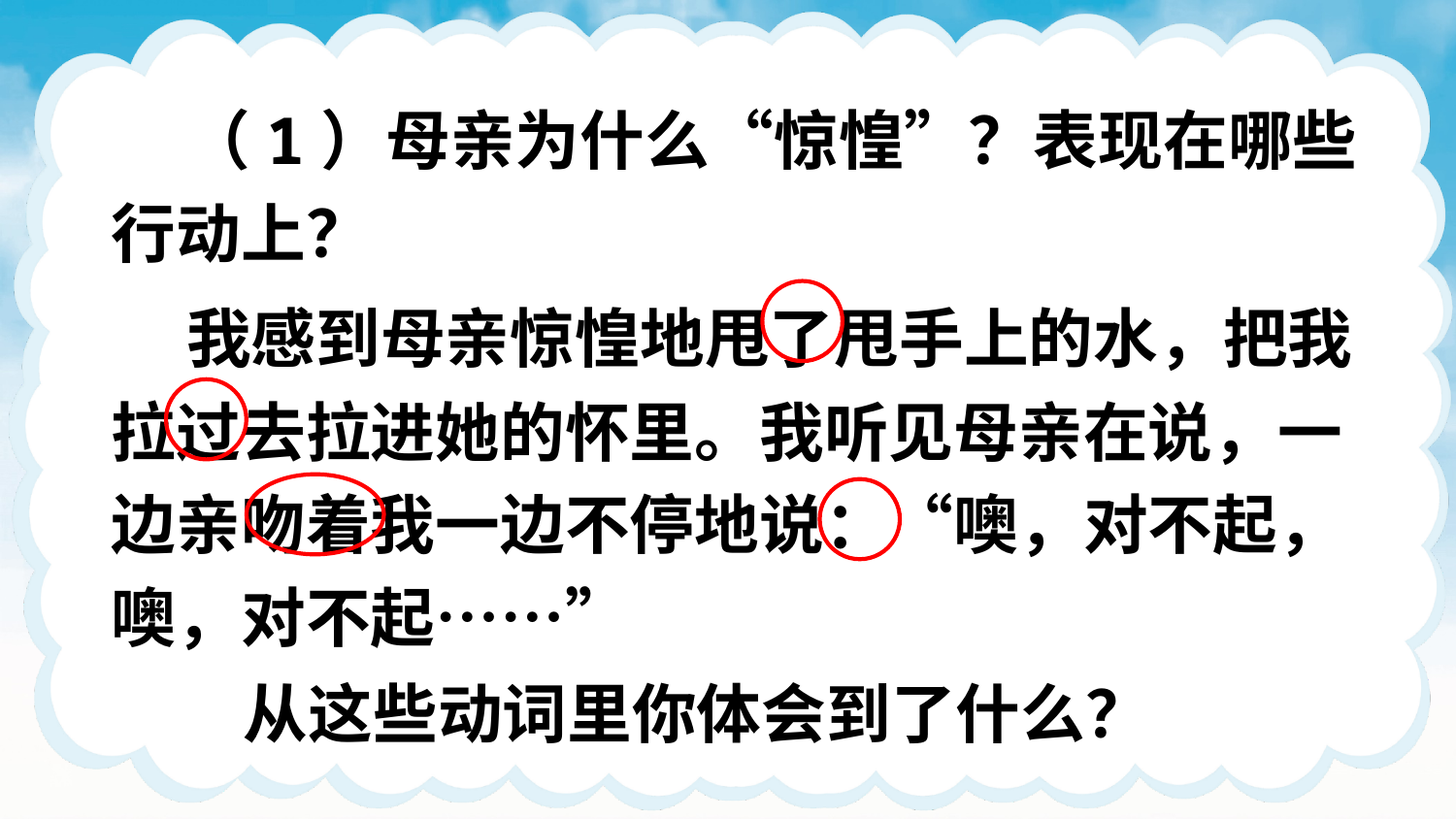

（1）母亲为什么“惊惶”？表现在哪些行动上？
    我感到母亲惊惶地甩了甩手上的水，把我拉过去拉进她的怀里。我听见母亲在说，一边亲吻着我一边不停地说：“噢，对不起，噢，对不起……”

从这些动词里你体会到了什么？